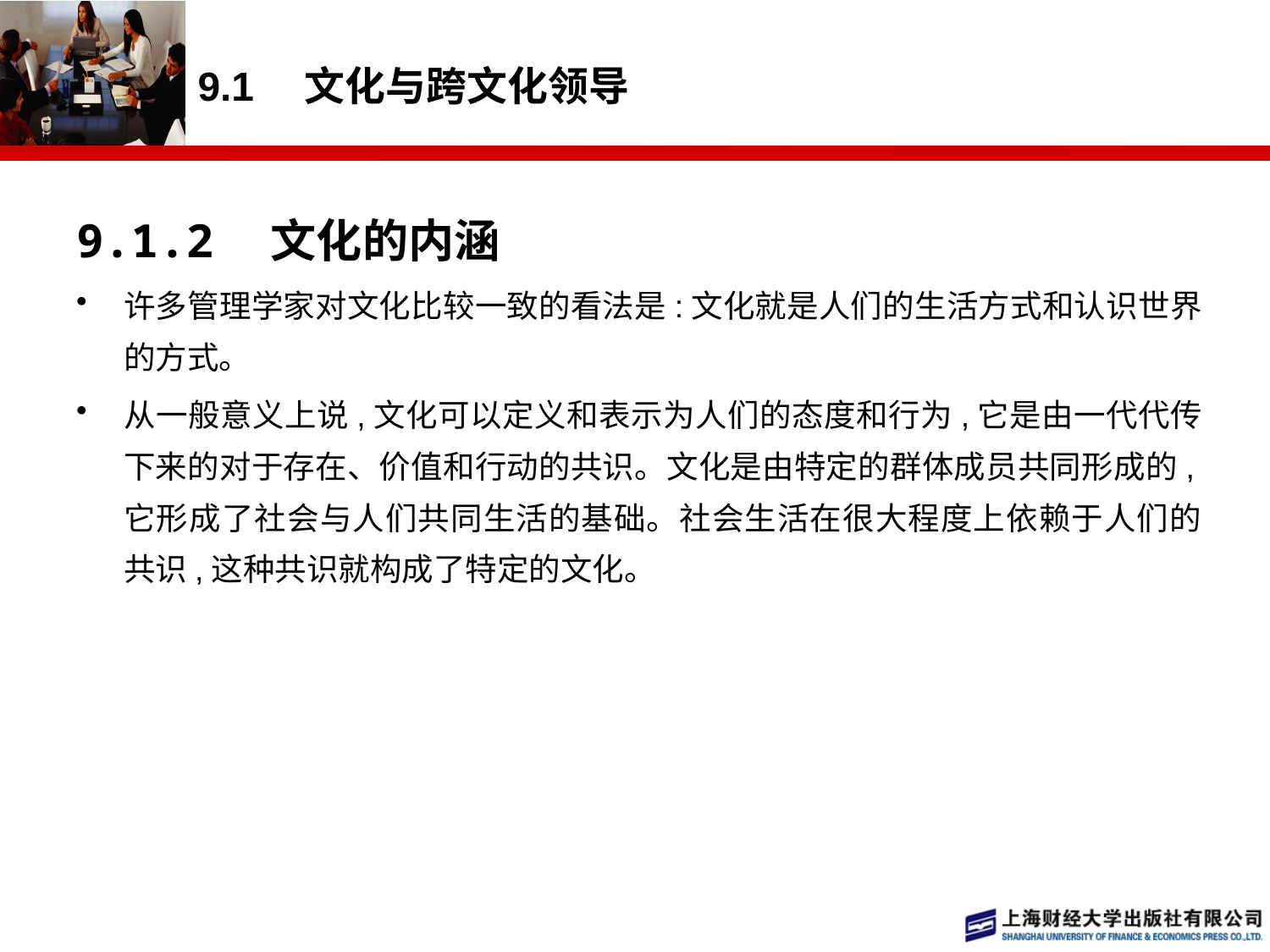

# 9.1　文化与跨文化领导
9.1.2　文化的内涵
许多管理学家对文化比较一致的看法是:文化就是人们的生活方式和认识世界的方式。
从一般意义上说,文化可以定义和表示为人们的态度和行为,它是由一代代传下来的对于存在、价值和行动的共识。文化是由特定的群体成员共同形成的,它形成了社会与人们共同生活的基础。社会生活在很大程度上依赖于人们的共识,这种共识就构成了特定的文化。